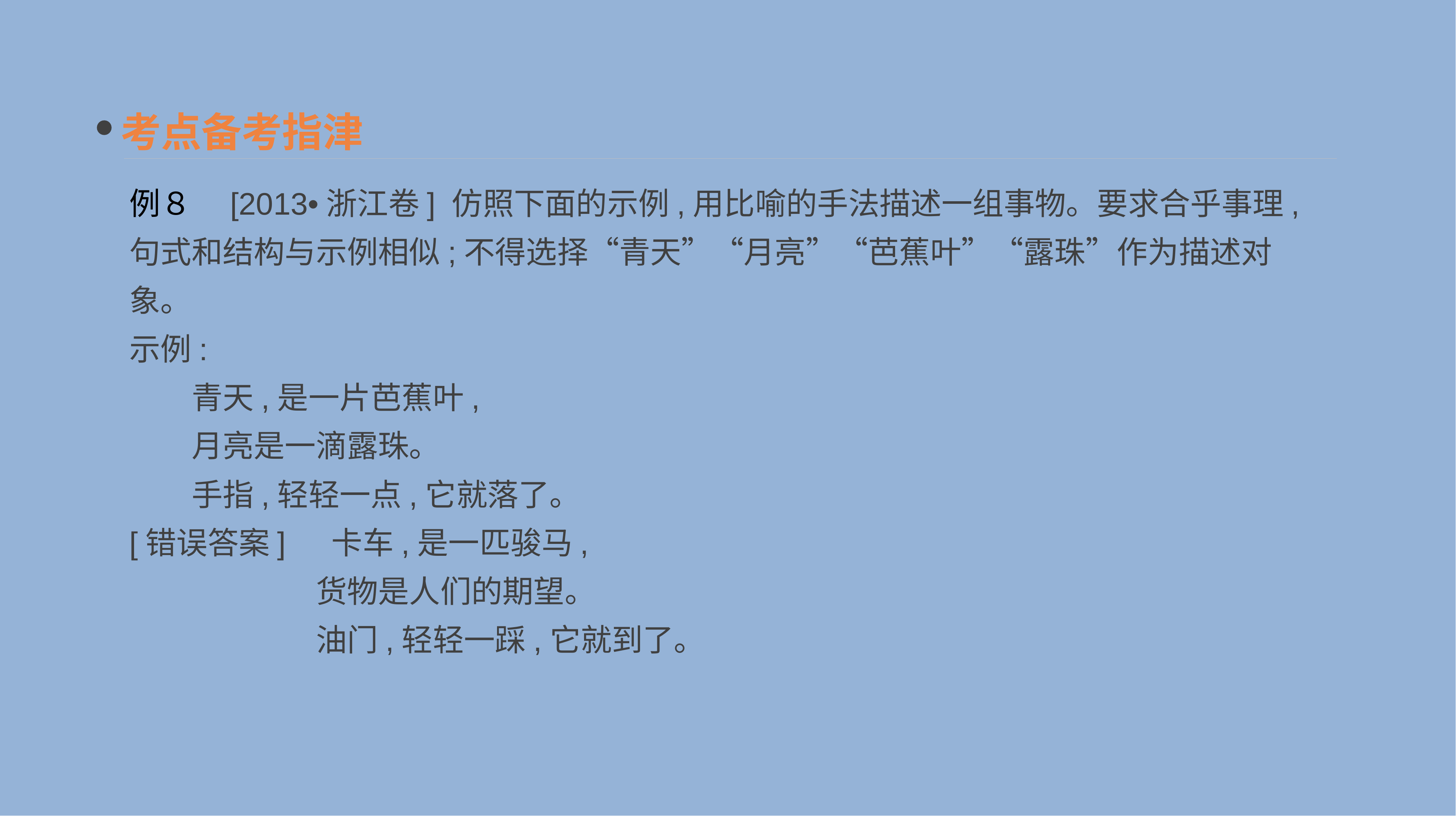

考点备考指津

例８　[2013•浙江卷] 仿照下面的示例,用比喻的手法描述一组事物。要求合乎事理,句式和结构与示例相似;不得选择“青天”“月亮”“芭蕉叶”“露珠”作为描述对象。
示例:
　　青天,是一片芭蕉叶,
　　月亮是一滴露珠。
　　手指,轻轻一点,它就落了。
[错误答案]　 卡车,是一匹骏马,
　　　　　　货物是人们的期望。
　　　　　　油门,轻轻一踩,它就到了。